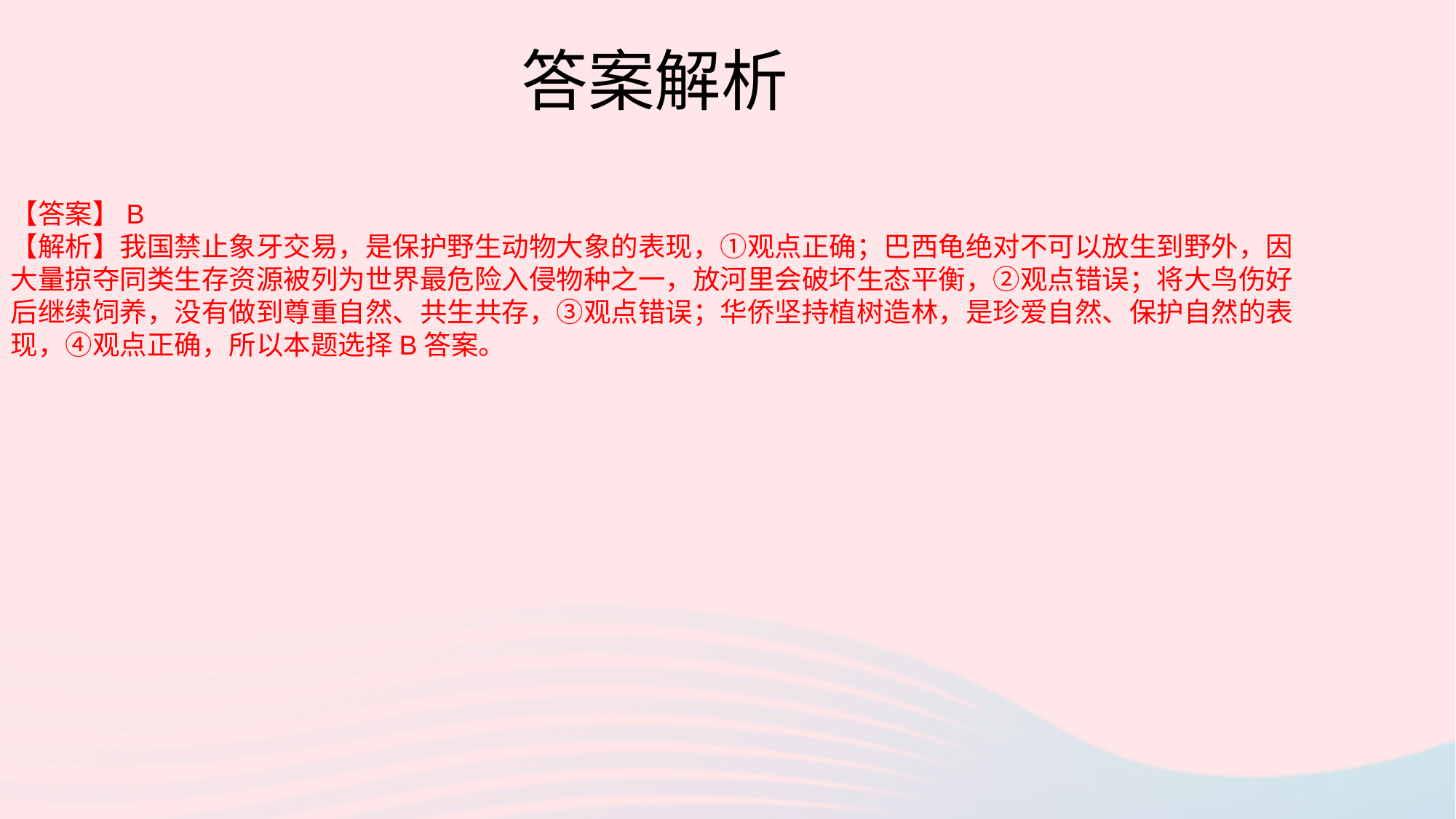

答案解析
【答案】B
【解析】我国禁止象牙交易，是保护野生动物大象的表现，①观点正确；巴西龟绝对不可以放生到野外，因大量掠夺同类生存资源被列为世界最危险入侵物种之一，放河里会破坏生态平衡，②观点错误；将大鸟伤好后继续饲养，没有做到尊重自然、共生共存，③观点错误；华侨坚持植树造林，是珍爱自然、保护自然的表现，④观点正确，所以本题选择B答案。